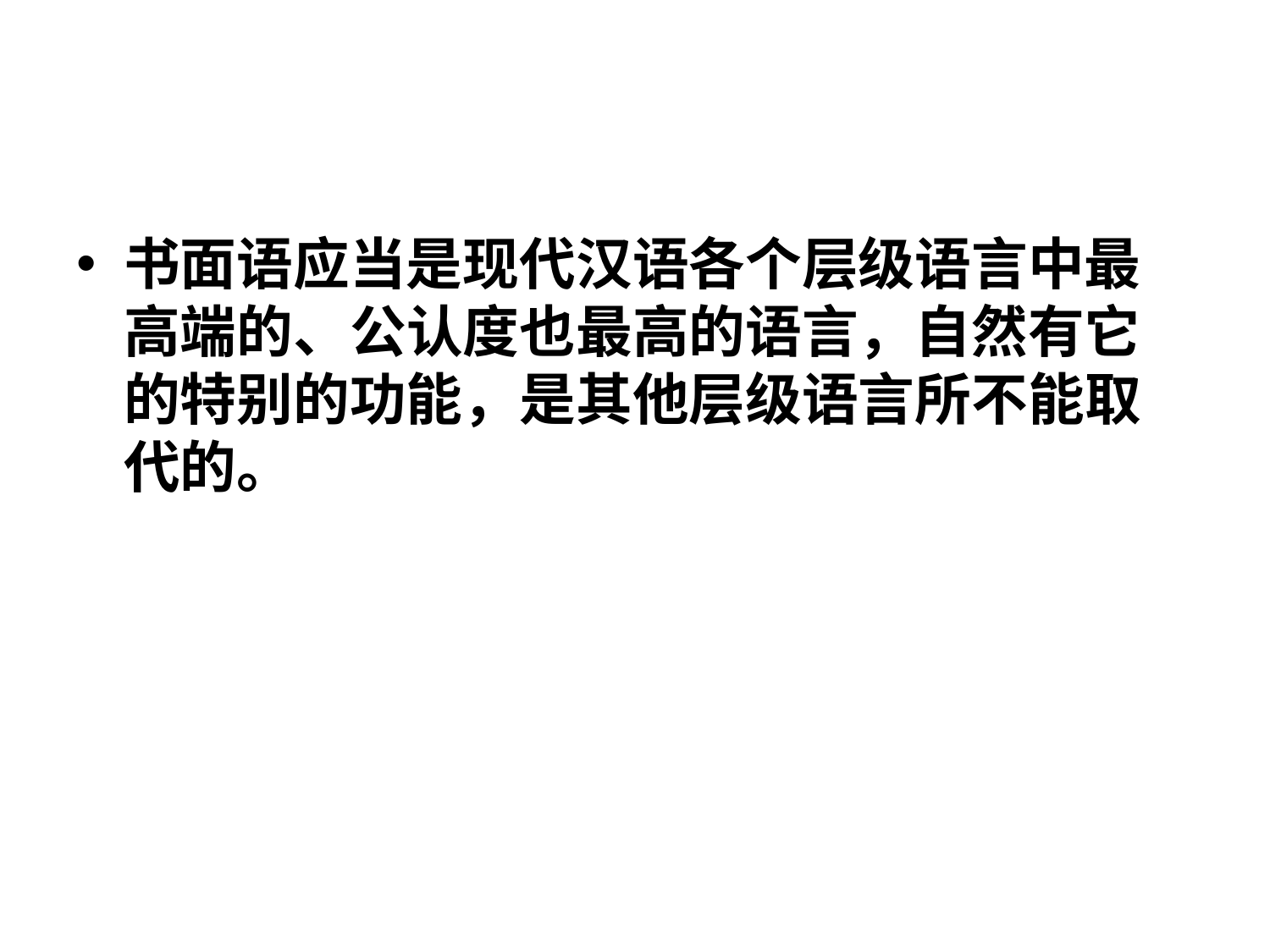

#
书面语应当是现代汉语各个层级语言中最高端的、公认度也最高的语言，自然有它的特别的功能，是其他层级语言所不能取代的。